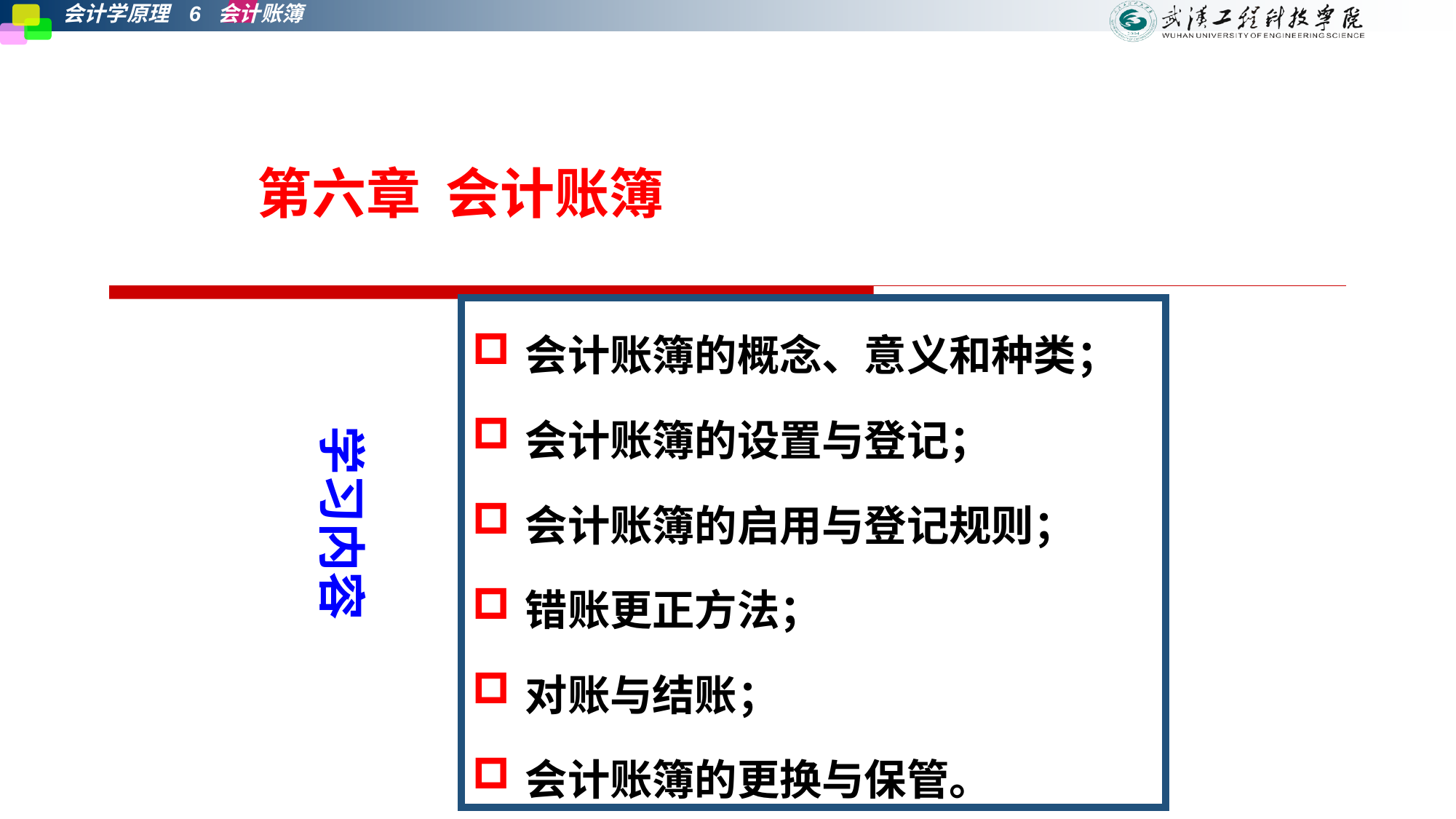

第六章  会计账簿
会计账簿的概念、意义和种类；
会计账簿的设置与登记；
会计账簿的启用与登记规则；
错账更正方法；
对账与结账；
会计账簿的更换与保管。

学习内容